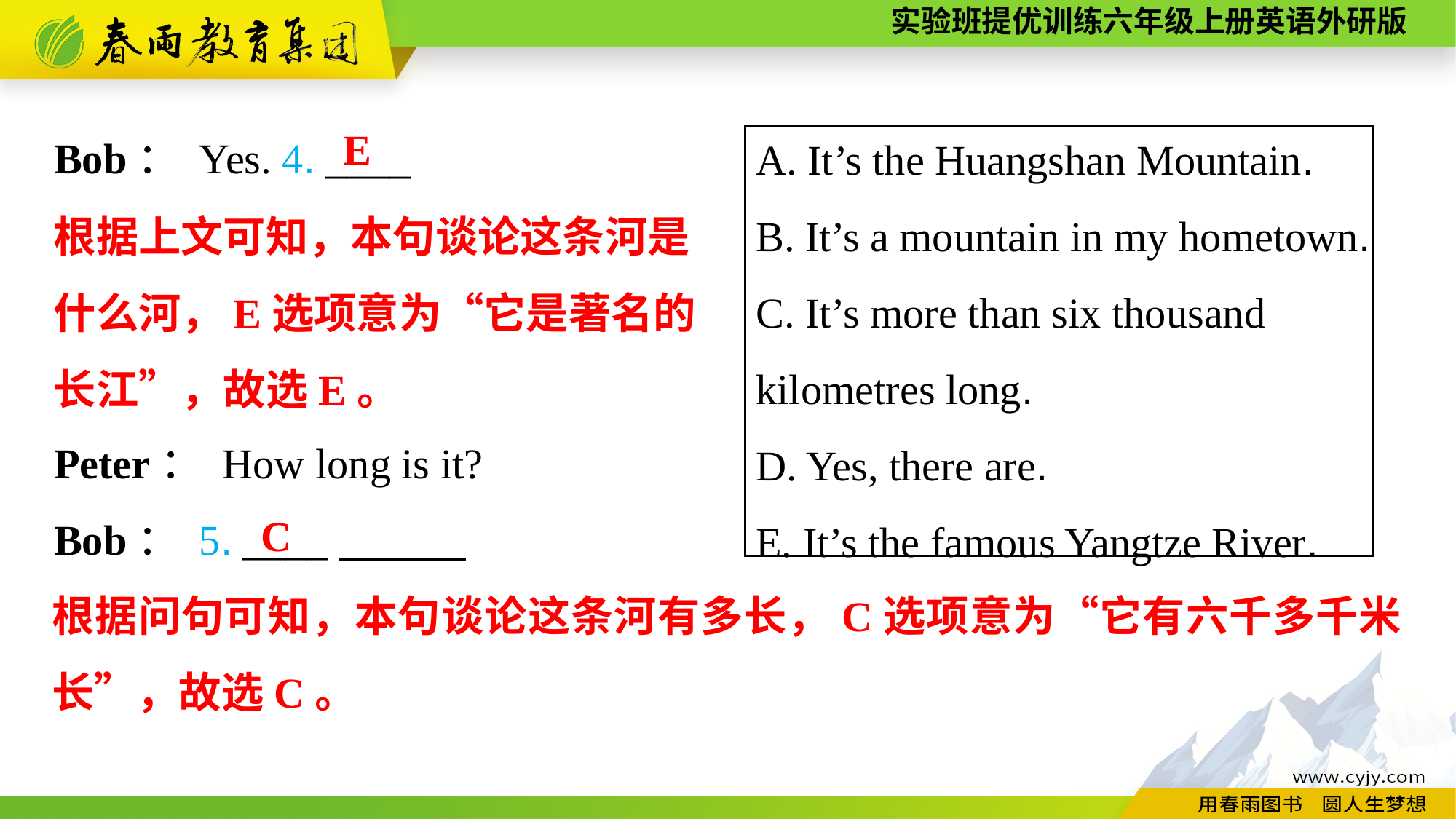

Bob： Yes. 4. ____

Peter： How long is it?
Bob： 5. ____
A. It’s the Huangshan Mountain.
B. It’s a mountain in my hometown.
C. It’s more than six thousand
kilometres long.
D. Yes, there are.
E. It’s the famous Yangtze River.
E

根据上文可知，本句谈论这条河是什么河，E选项意为“它是著名的长江”，故选E。
C
根据问句可知，本句谈论这条河有多长，C选项意为“它有六千多千米长”，故选C。